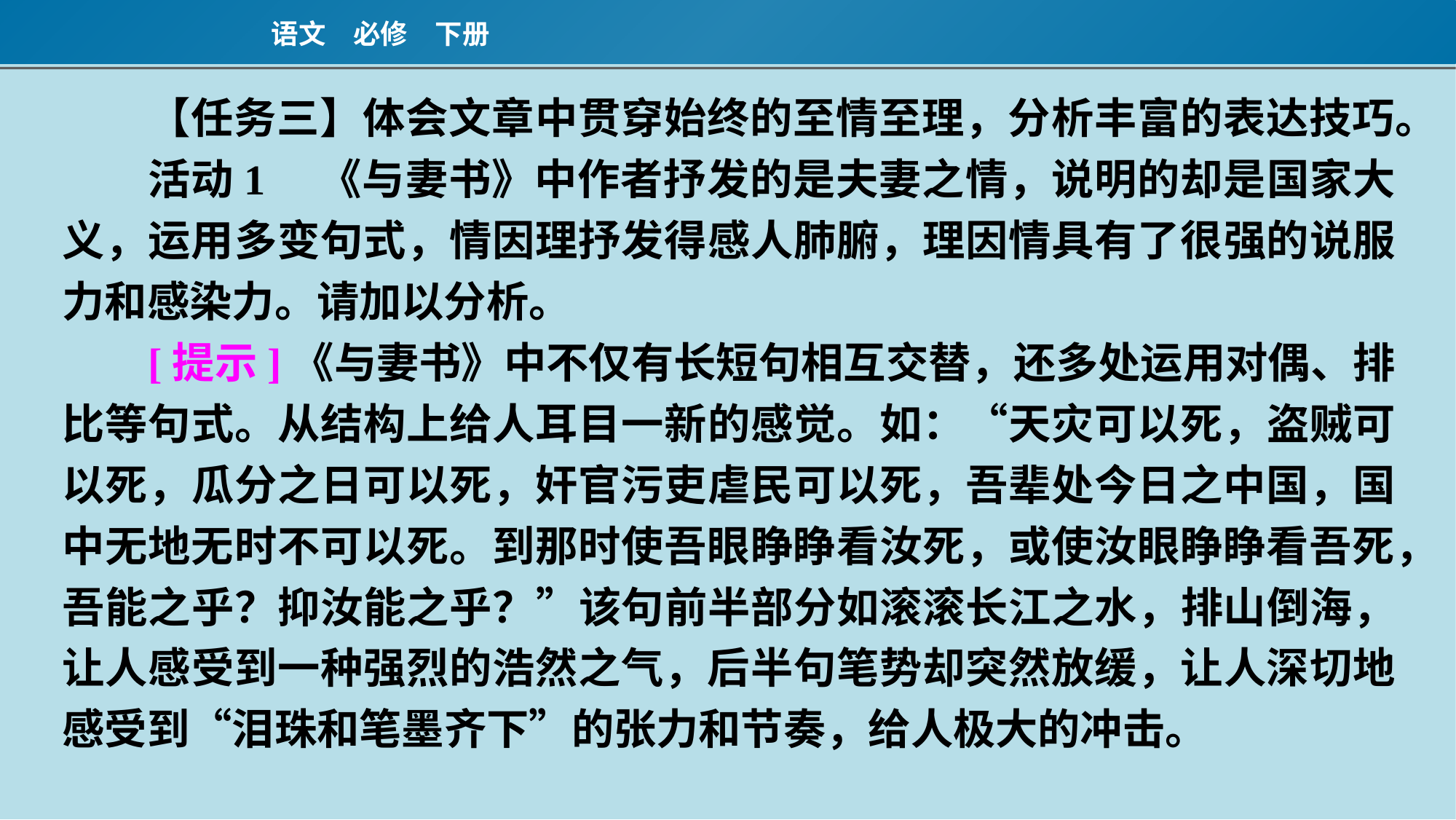

【任务三】体会文章中贯穿始终的至情至理，分析丰富的表达技巧。
活动1　《与妻书》中作者抒发的是夫妻之情，说明的却是国家大义，运用多变句式，情因理抒发得感人肺腑，理因情具有了很强的说服力和感染力。请加以分析。
[提示]《与妻书》中不仅有长短句相互交替，还多处运用对偶、排比等句式。从结构上给人耳目一新的感觉。如：“天灾可以死，盗贼可以死，瓜分之日可以死，奸官污吏虐民可以死，吾辈处今日之中国，国中无地无时不可以死。到那时使吾眼睁睁看汝死，或使汝眼睁睁看吾死，吾能之乎？抑汝能之乎？”该句前半部分如滚滚长江之水，排山倒海，让人感受到一种强烈的浩然之气，后半句笔势却突然放缓，让人深切地感受到“泪珠和笔墨齐下”的张力和节奏，给人极大的冲击。